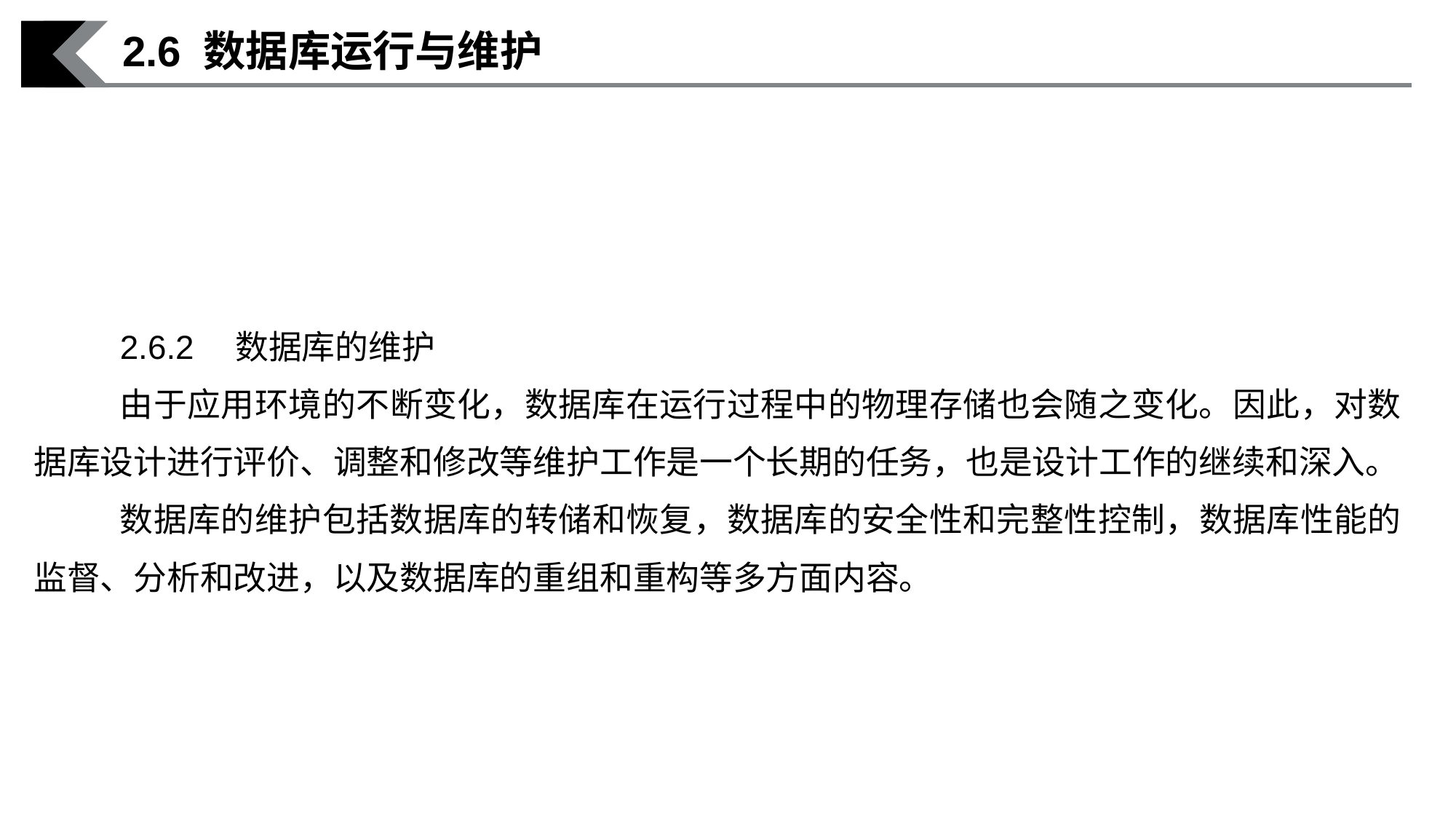

2.6 数据库运行与维护
2.6.2　数据库的维护
由于应用环境的不断变化，数据库在运行过程中的物理存储也会随之变化。因此，对数据库设计进行评价、调整和修改等维护工作是一个长期的任务，也是设计工作的继续和深入。
数据库的维护包括数据库的转储和恢复，数据库的安全性和完整性控制，数据库性能的监督、分析和改进，以及数据库的重组和重构等多方面内容。